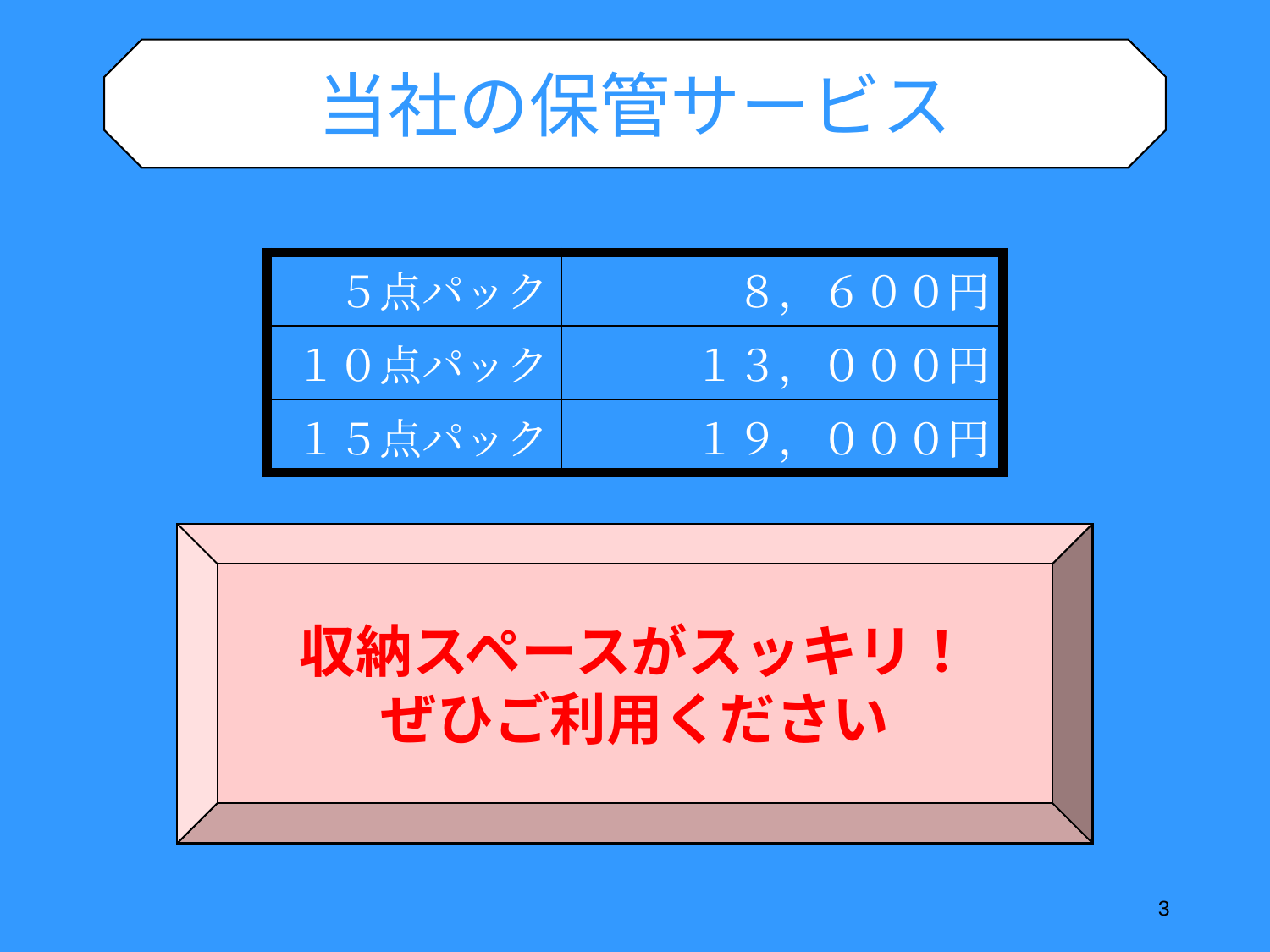

当社の保管サービス
| ５点パック | ８，６００円 |
| --- | --- |
| １０点パック | １３，０００円 |
| １５点パック | １９，０００円 |
収納スペースがスッキリ！
ぜひご利用ください
3